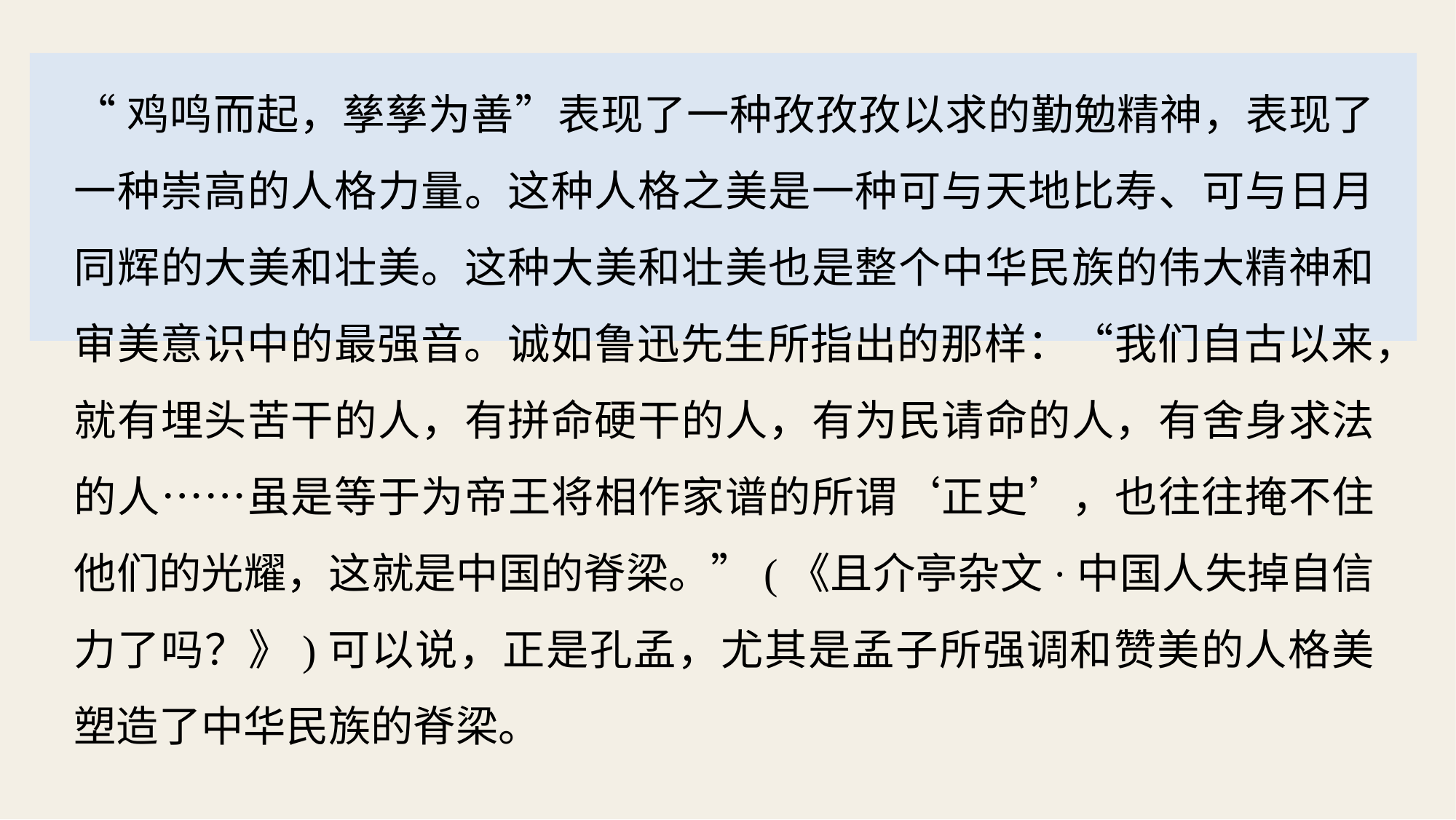

“鸡鸣而起，孳孳为善”表现了一种孜孜孜以求的勤勉精神，表现了一种崇高的人格力量。这种人格之美是一种可与天地比寿、可与日月同辉的大美和壮美。这种大美和壮美也是整个中华民族的伟大精神和审美意识中的最强音。诚如鲁迅先生所指出的那样：“我们自古以来，就有埋头苦干的人，有拼命硬干的人，有为民请命的人，有舍身求法的人……虽是等于为帝王将相作家谱的所谓‘正史’，也往往掩不住他们的光耀，这就是中国的脊梁。”(《且介亭杂文·中国人失掉自信力了吗？》)可以说，正是孔孟，尤其是孟子所强调和赞美的人格美塑造了中华民族的脊梁。